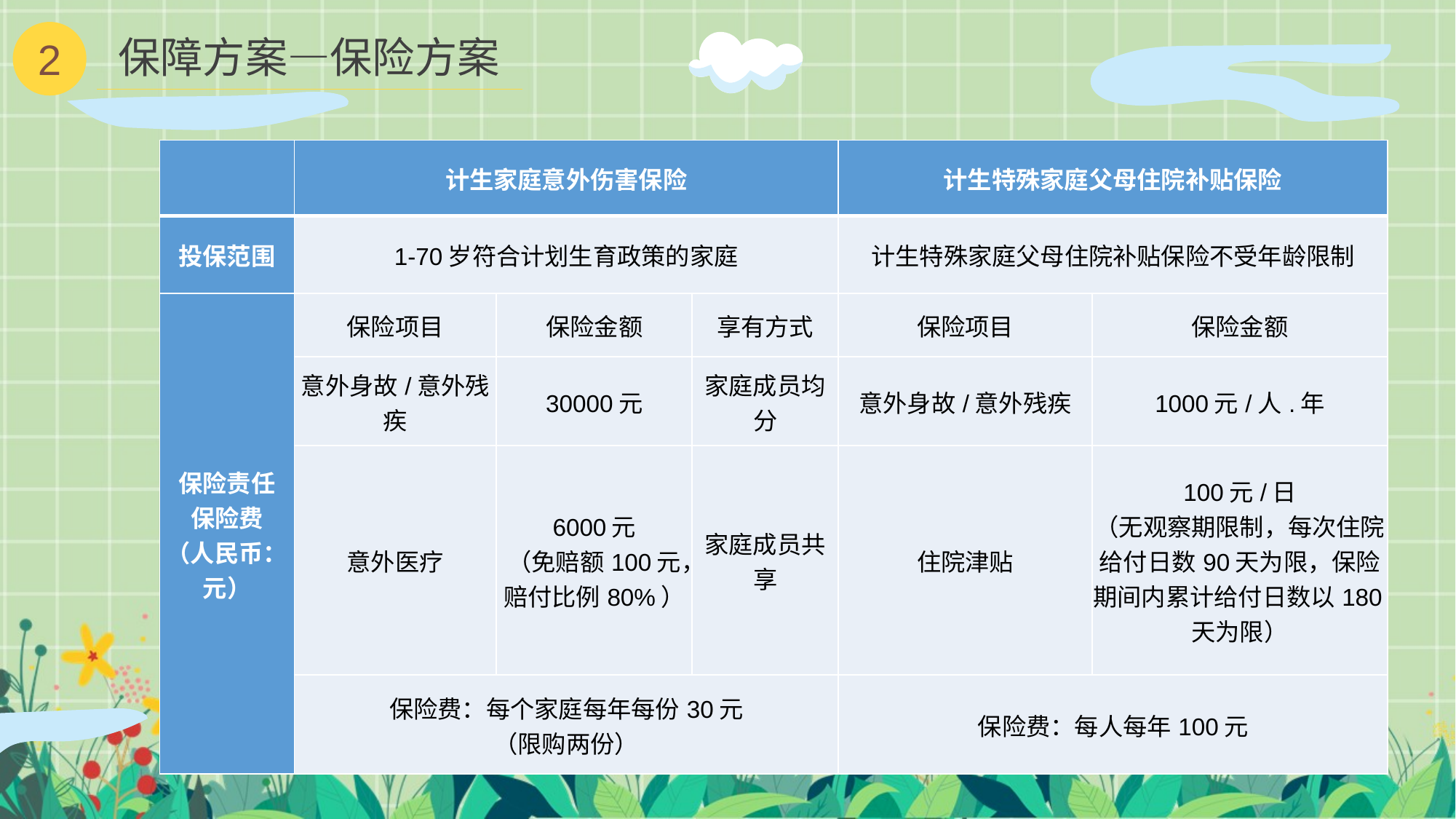

2
保障方案—保险方案

|  | 计生家庭意外伤害保险 |  |  | 计生特殊家庭父母住院补贴保险 |  |
| --- | --- | --- | --- | --- | --- |
| 投保范围 | 1-70岁符合计划生育政策的家庭 |  |  | 计生特殊家庭父母住院补贴保险不受年龄限制 |  |
| 保险责任 保险费 （人民币：元） | 保险项目 | 保险金额 | 享有方式 | 保险项目 | 保险金额 |
|  | 意外身故/意外残疾 | 30000元 | 家庭成员均分 | 意外身故/意外残疾 | 1000元/人.年 |
|  | 意外医疗 | 6000元 （免赔额100元，赔付比例80%） | 家庭成员共享 | 住院津贴 | 100元/日 （无观察期限制，每次住院给付日数90天为限，保险期间内累计给付日数以180天为限） |
|  | 保险费：每个家庭每年每份30元 （限购两份） |  |  | 保险费：每人每年100元 |  |